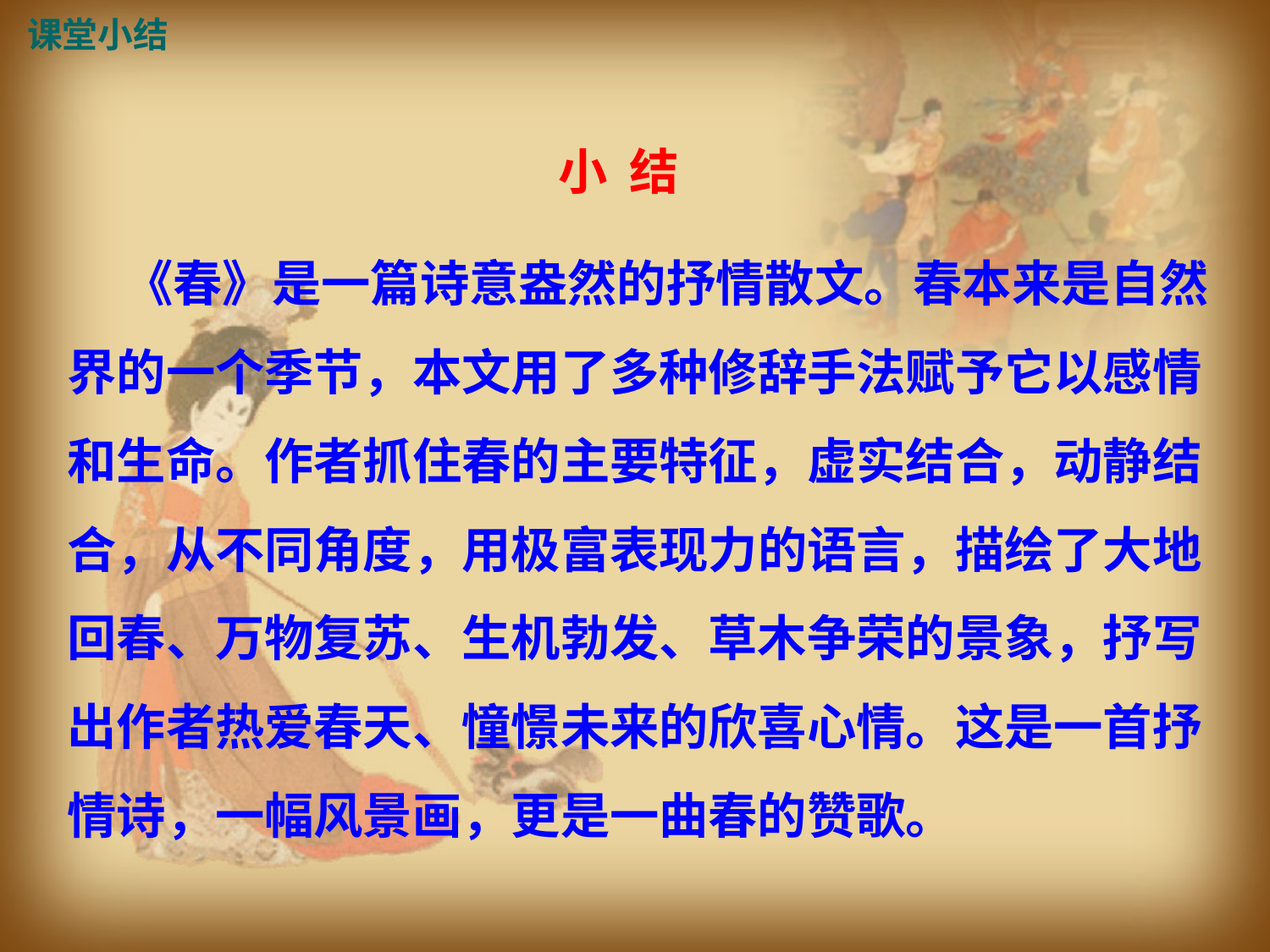

课堂小结
小  结
    《春》是一篇诗意盎然的抒情散文。春本来是自然界的一个季节，本文用了多种修辞手法赋予它以感情和生命。作者抓住春的主要特征，虚实结合，动静结合，从不同角度，用极富表现力的语言，描绘了大地回春、万物复苏、生机勃发、草木争荣的景象，抒写出作者热爱春天、憧憬未来的欣喜心情。这是一首抒情诗，一幅风景画，更是一曲春的赞歌。